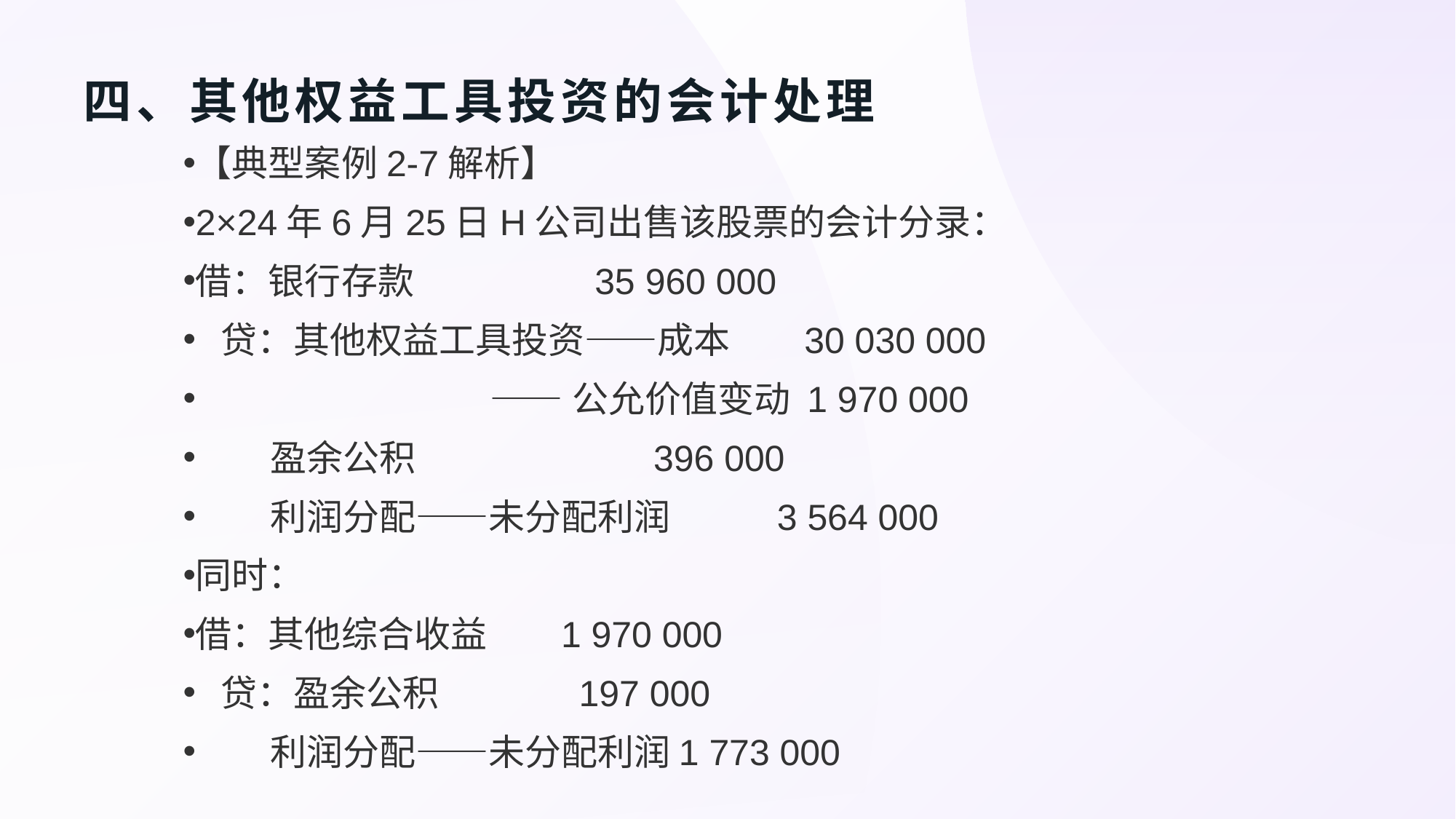

# 四、其他权益工具投资的会计处理
【典型案例2-7解析】
2×24年6月25日H公司出售该股票的会计分录：
借：银行存款                     35 960 000
  贷：其他权益工具投资——成本        30 030 000
                                    ——公允价值变动 1 970 000
        盈余公积                            396 000
        利润分配——未分配利润            3 564 000
同时：
借：其他综合收益        1 970 000
  贷：盈余公积                197 000
        利润分配——未分配利润1 773 000